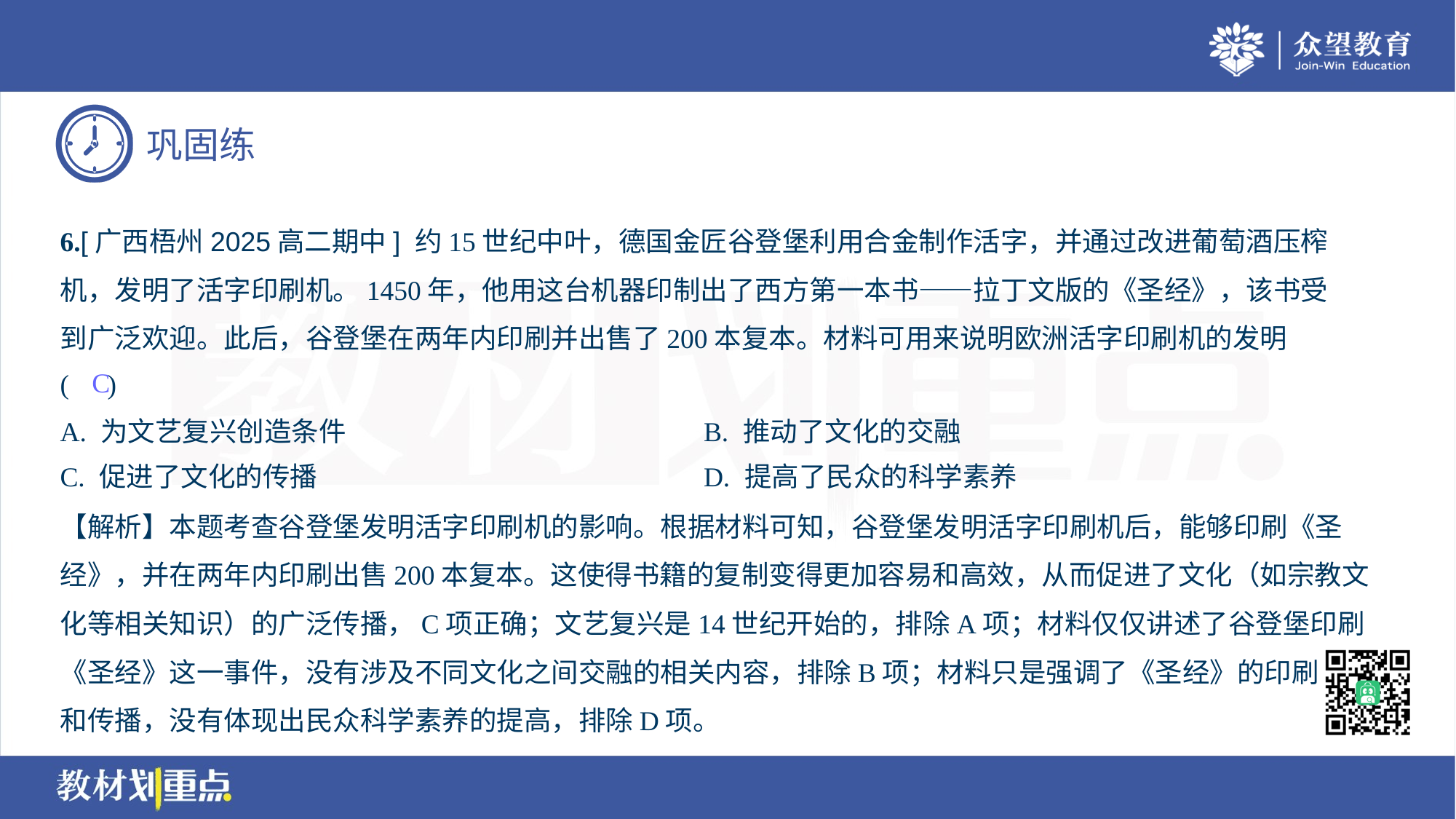

6.[广西梧州2025高二期中] 约15世纪中叶，德国金匠谷登堡利用合金制作活字，并通过改进葡萄酒压榨
机，发明了活字印刷机。1450年，他用这台机器印制出了西方第一本书——拉丁文版的《圣经》，该书受
到广泛欢迎。此后，谷登堡在两年内印刷并出售了200本复本。材料可用来说明欧洲活字印刷机的发明
(     )
C
A. 为文艺复兴创造条件	B. 推动了文化的交融
C. 促进了文化的传播	D. 提高了民众的科学素养
【解析】本题考查谷登堡发明活字印刷机的影响。根据材料可知，谷登堡发明活字印刷机后，能够印刷《圣
经》，并在两年内印刷出售200本复本。这使得书籍的复制变得更加容易和高效，从而促进了文化（如宗教文
化等相关知识）的广泛传播，C项正确；文艺复兴是14世纪开始的，排除A项；材料仅仅讲述了谷登堡印刷
《圣经》这一事件，没有涉及不同文化之间交融的相关内容，排除B项；材料只是强调了《圣经》的印刷
和传播，没有体现出民众科学素养的提高，排除D项。